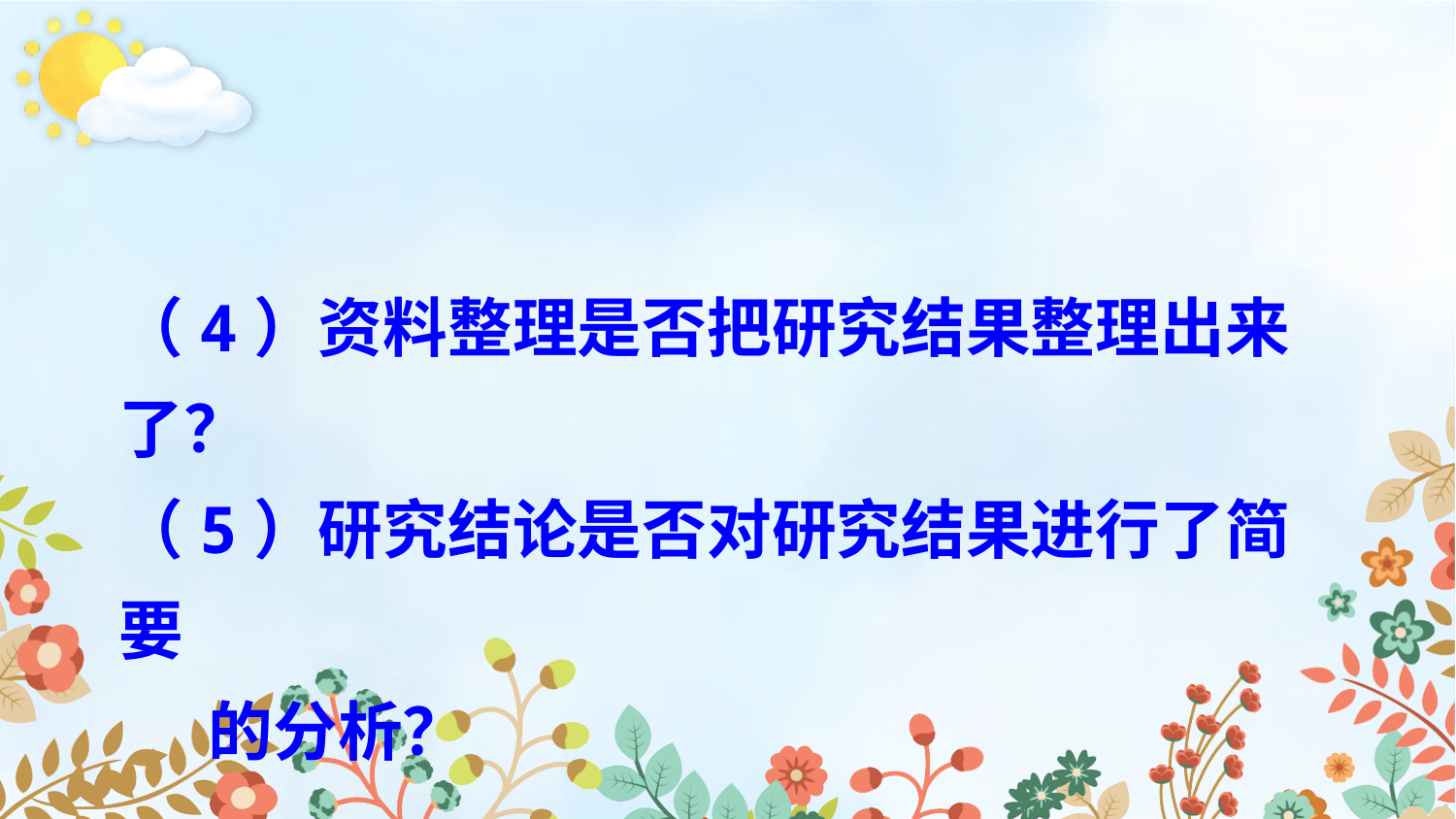

（4）资料整理是否把研究结果整理出来了？
（5）研究结论是否对研究结果进行了简要
     的分析？